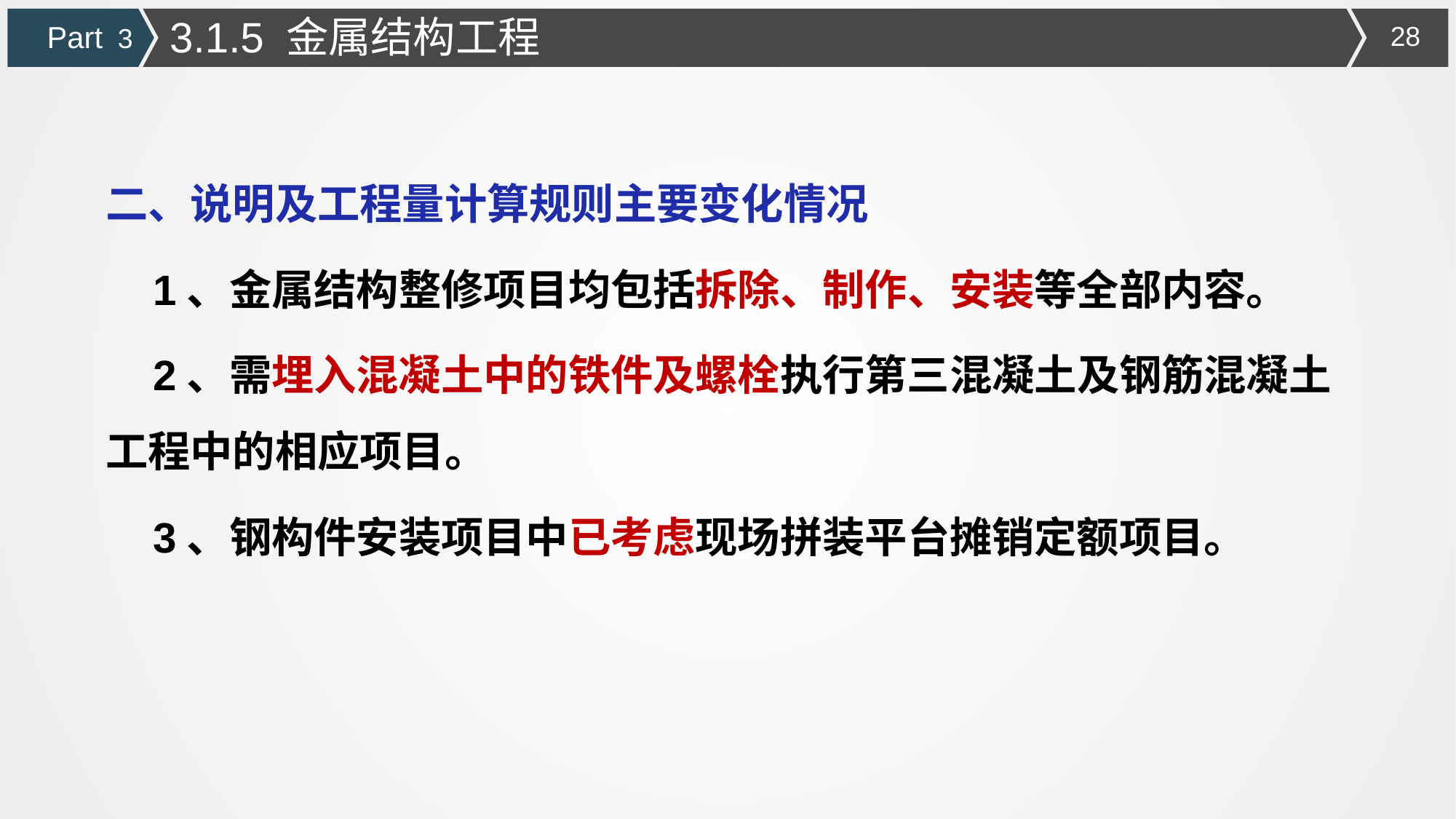

3.1.5 金属结构工程

Part  3
二、说明及工程量计算规则主要变化情况
    1、金属结构整修项目均包括拆除、制作、安装等全部内容。
    2、需埋入混凝土中的铁件及螺栓执行第三混凝土及钢筋混凝土工程中的相应项目。
    3、钢构件安装项目中已考虑现场拼装平台摊销定额项目。